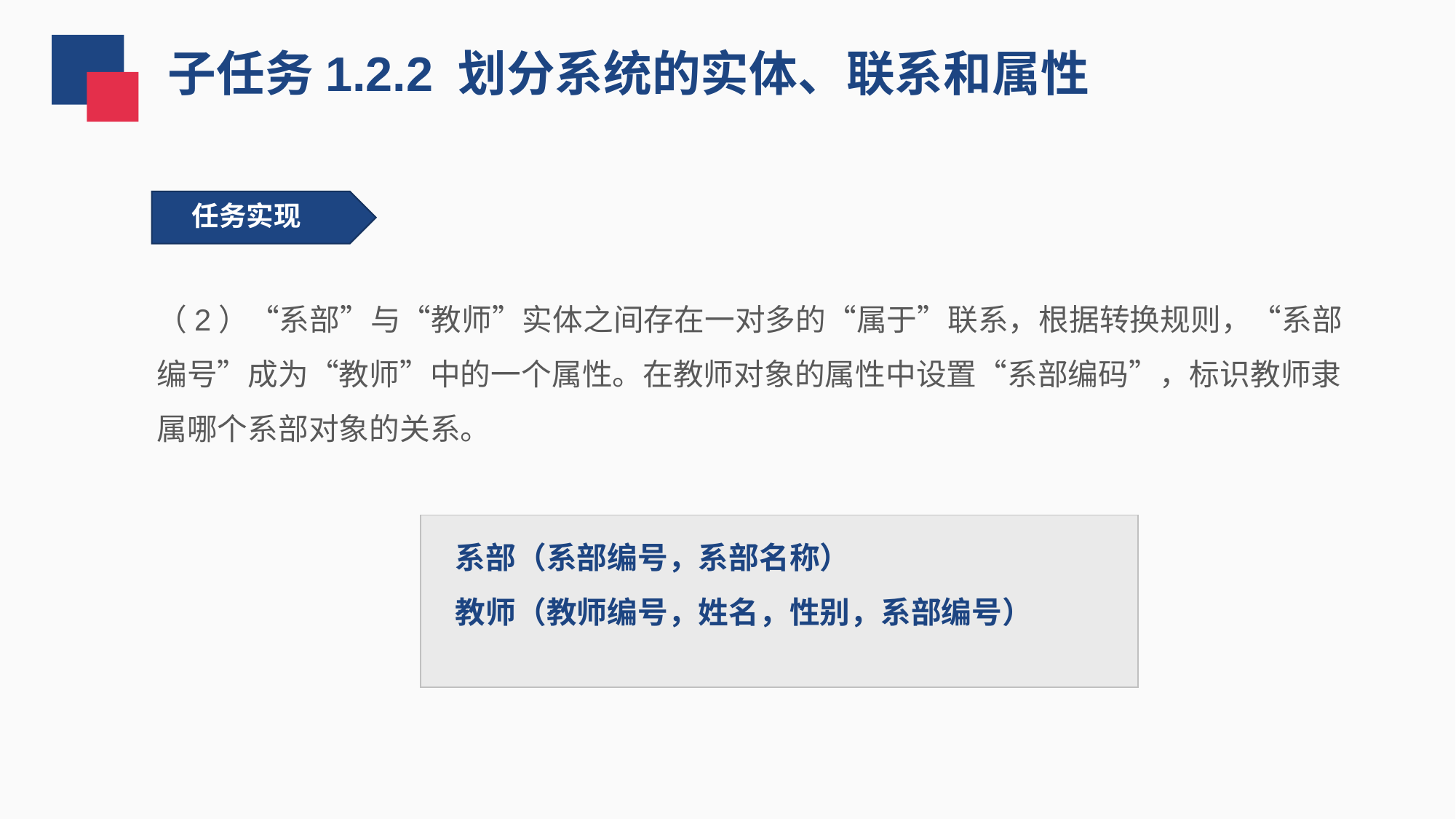

子任务1.2.2 划分系统的实体、联系和属性

任务实现
（2）“系部”与“教师”实体之间存在一对多的“属于”联系，根据转换规则，“系部编号”成为“教师”中的一个属性。在教师对象的属性中设置“系部编码”，标识教师隶属哪个系部对象的关系。
系部（系部编号，系部名称）
教师（教师编号，姓名，性别，系部编号）